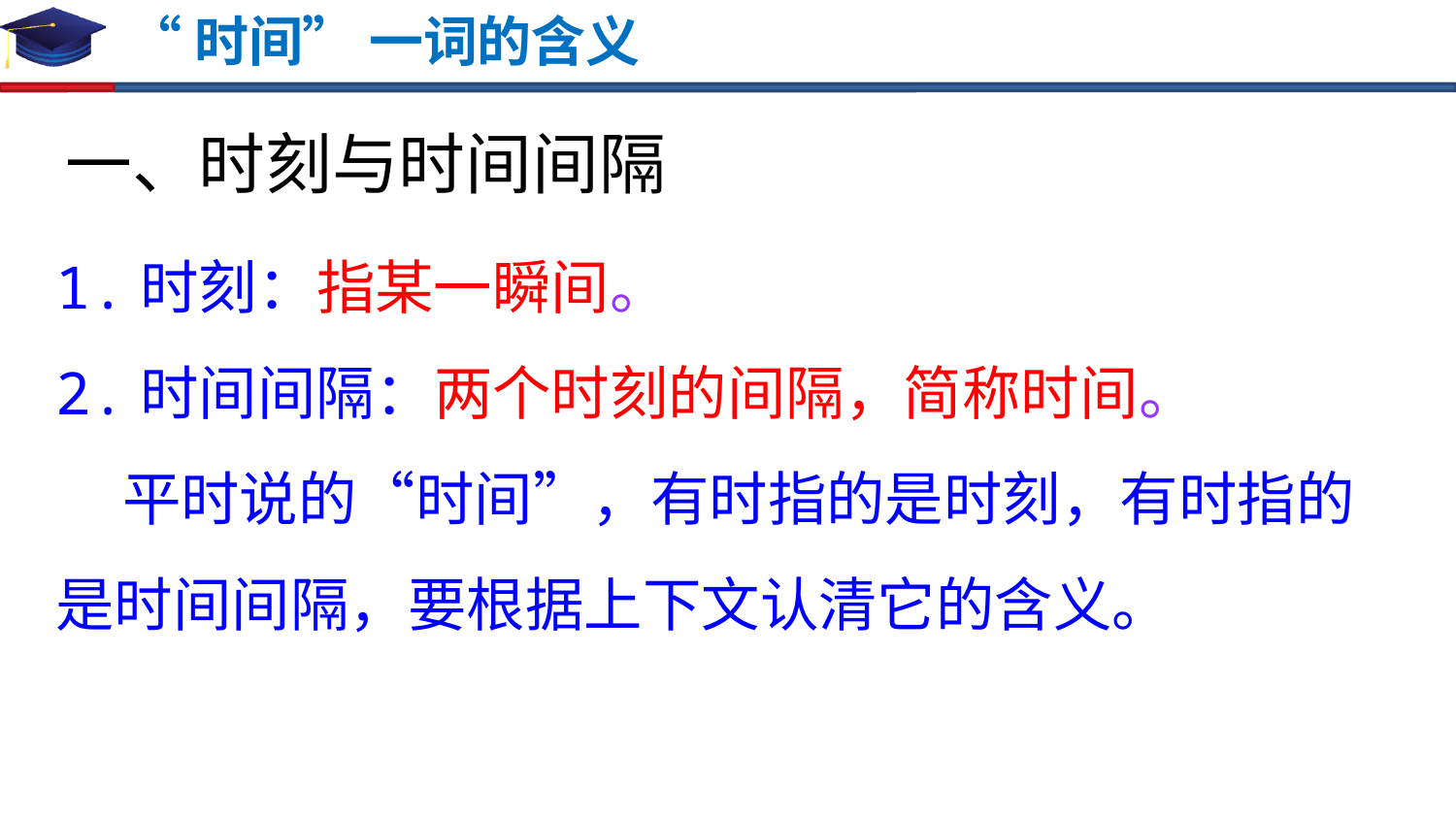

# “时间” 一词的含义

一、时刻与时间间隔
1.时刻：指某一瞬间。
2.时间间隔：两个时刻的间隔，简称时间。
    平时说的“时间”，有时指的是时刻，有时指的是时间间隔，要根据上下文认清它的含义。